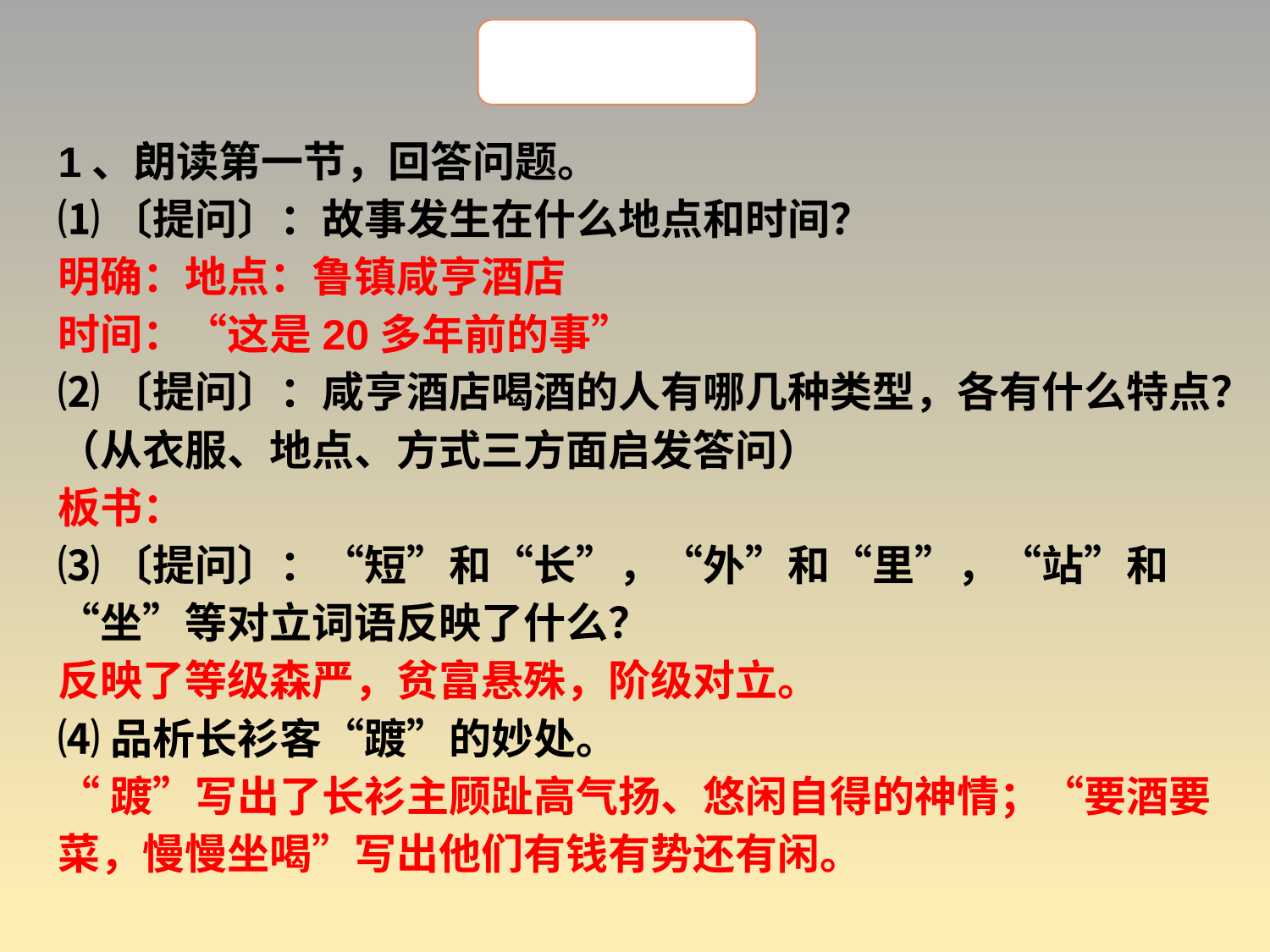

1、朗读第一节，回答问题。
⑴〔提问〕：故事发生在什么地点和时间？
明确：地点：鲁镇咸亨酒店
时间：“这是20多年前的事”
⑵〔提问〕：咸亨酒店喝酒的人有哪几种类型，各有什么特点？（从衣服、地点、方式三方面启发答问）
板书：
⑶〔提问〕：“短”和“长”，“外”和“里”，“站”和“坐”等对立词语反映了什么？
反映了等级森严，贫富悬殊，阶级对立。
⑷品析长衫客“踱”的妙处。
“踱”写出了长衫主顾趾高气扬、悠闲自得的神情；“要酒要菜，慢慢坐喝”写出他们有钱有势还有闲。